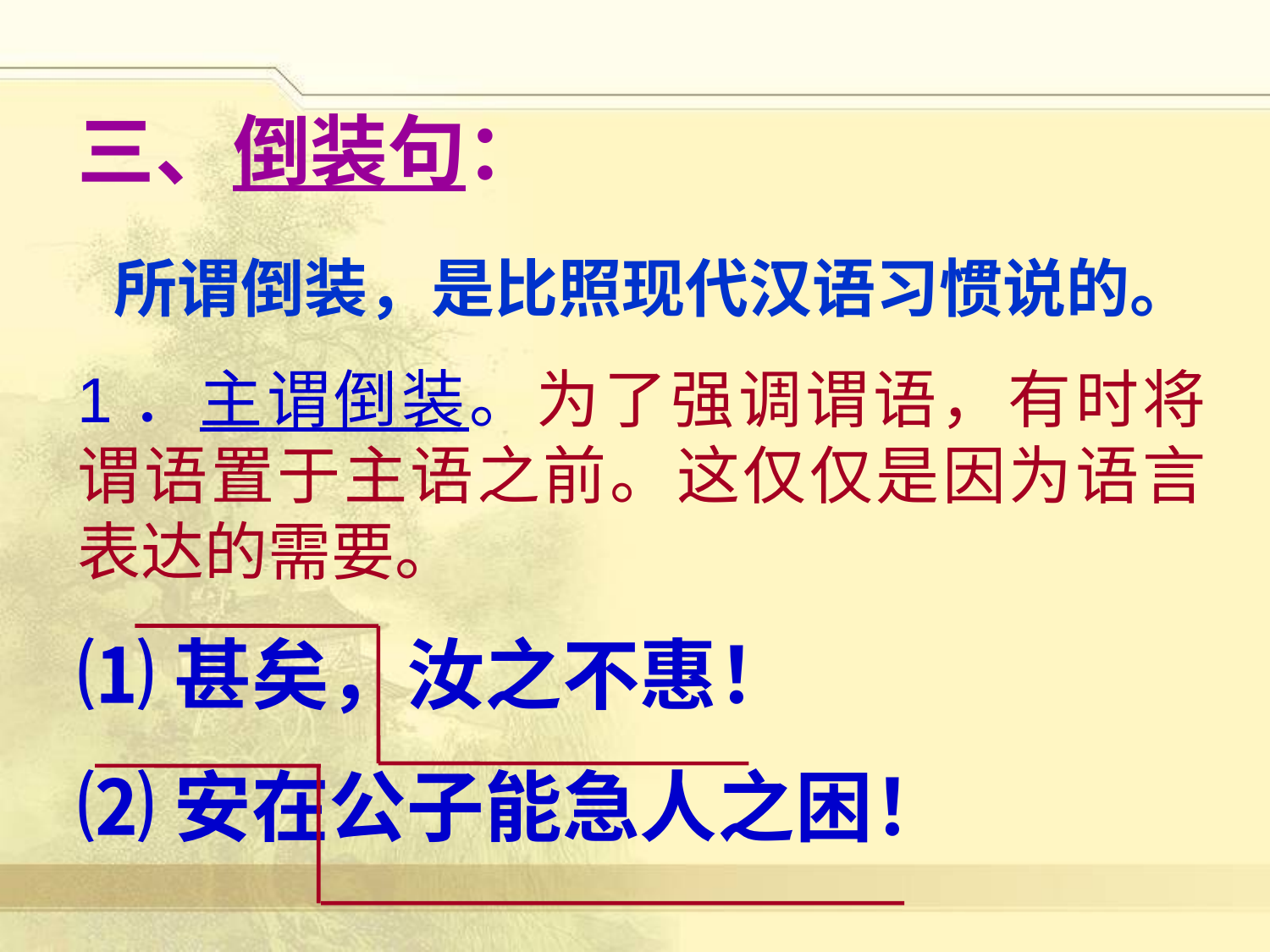

三、倒装句：
 所谓倒装，是比照现代汉语习惯说的。
1．主谓倒装。为了强调谓语，有时将谓语置于主语之前。这仅仅是因为语言表达的需要。
⑴甚矣，汝之不惠！
⑵安在公子能急人之困！